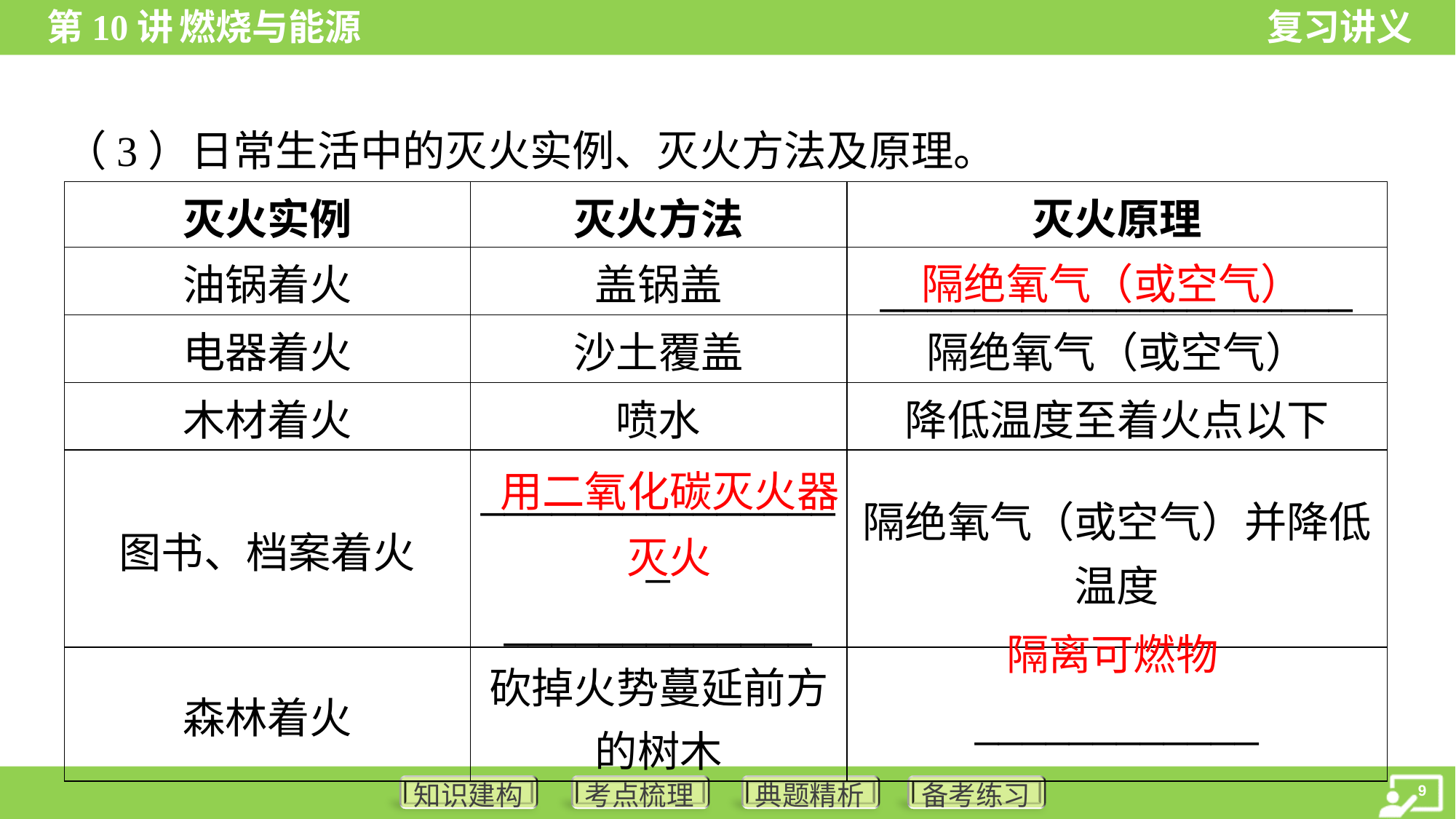

（3）日常生活中的灭火实例、灭火方法及原理。
| 灭火实例 | 灭火方法 | 灭火原理 |
| --- | --- | --- |
| 油锅着火 | 盖锅盖 | \_\_\_\_\_\_\_\_\_\_\_\_\_\_\_\_\_\_\_\_ |
| 电器着火 | 沙土覆盖 | 隔绝氧气（或空气） |
| 木材着火 | 喷水 | 降低温度至着火点以下 |
| 图书、档案着火 | \_\_\_\_\_\_\_\_\_\_\_\_\_\_\_\_ \_\_\_\_\_\_\_\_\_\_\_\_\_ | 隔绝氧气（或空气）并降低 温度 |
| 森林着火 | 砍掉火势蔓延前方 的树木 | \_\_\_\_\_\_\_\_\_\_\_\_ |
隔绝氧气（或空气）
用二氧化碳灭火器灭火
隔离可燃物